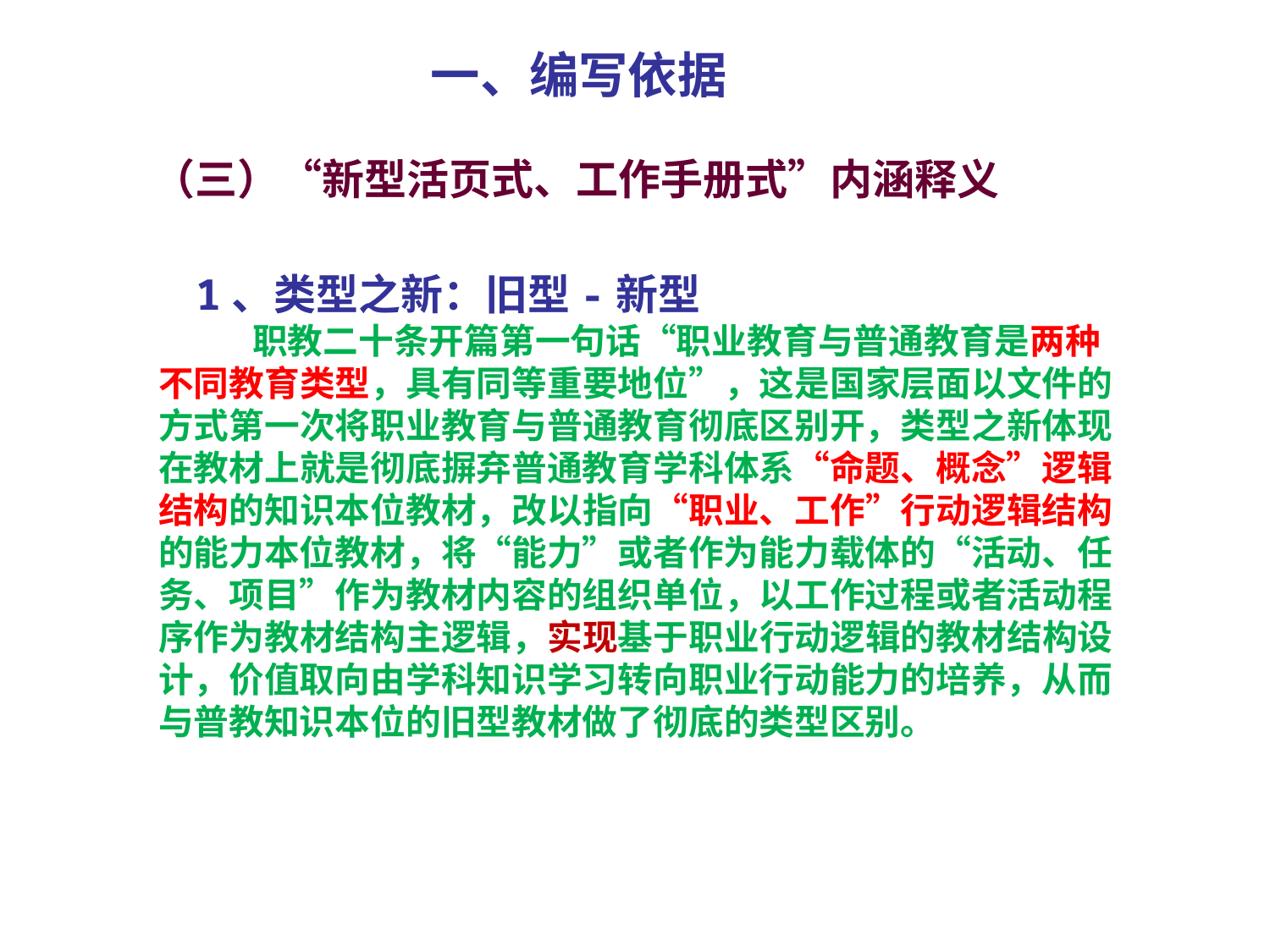

一、编写依据
（三）“新型活页式、工作手册式”内涵释义
1、类型之新：旧型-新型
      职教二十条开篇第一句话“职业教育与普通教育是两种不同教育类型，具有同等重要地位”，这是国家层面以文件的方式第一次将职业教育与普通教育彻底区别开，类型之新体现在教材上就是彻底摒弃普通教育学科体系“命题、概念”逻辑结构的知识本位教材，改以指向“职业、工作”行动逻辑结构的能力本位教材，将“能力”或者作为能力载体的“活动、任务、项目”作为教材内容的组织单位，以工作过程或者活动程序作为教材结构主逻辑，实现基于职业行动逻辑的教材结构设计，价值取向由学科知识学习转向职业行动能力的培养，从而与普教知识本位的旧型教材做了彻底的类型区别。